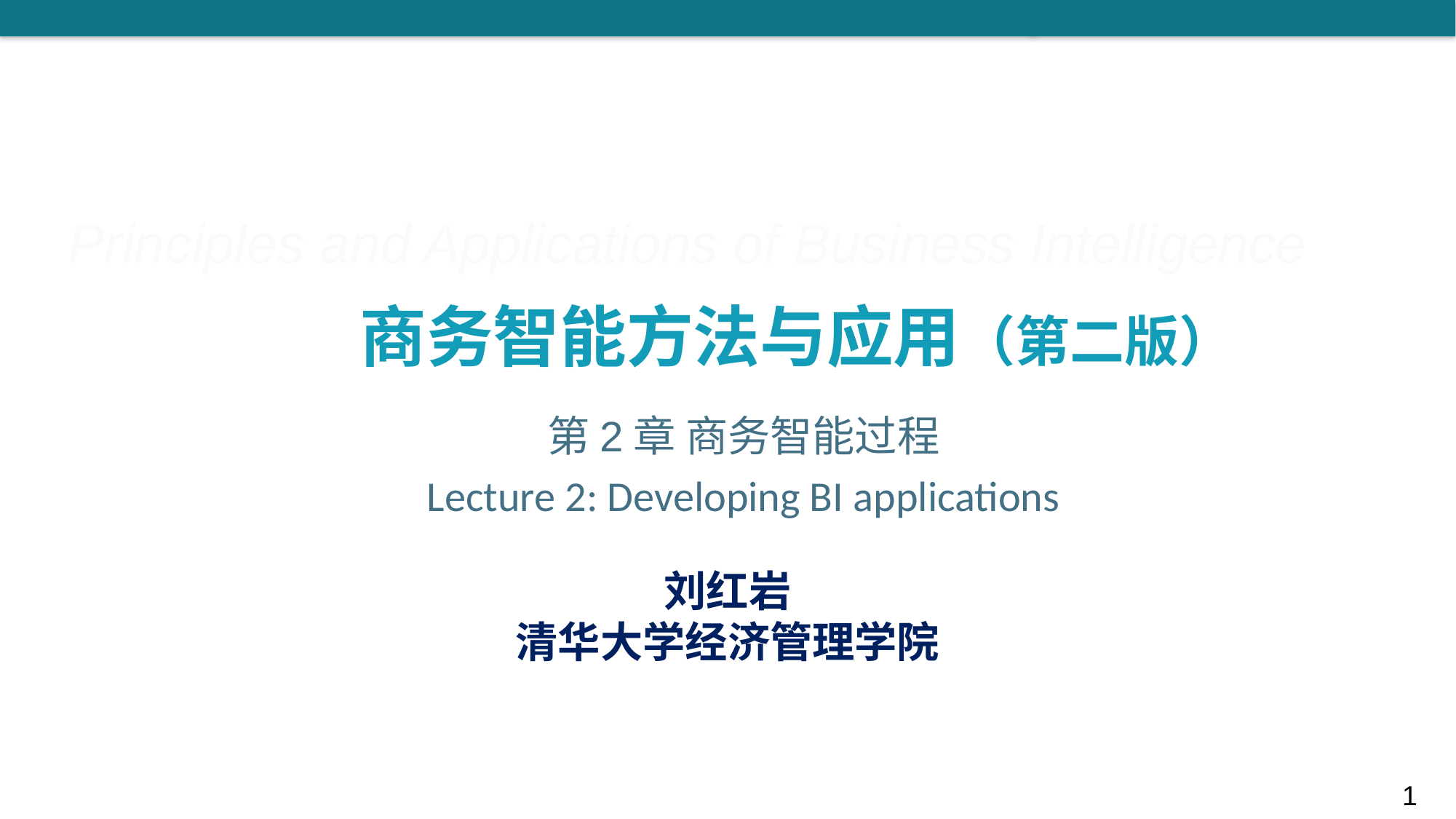

第2章 商务智能过程
Lecture 2: Developing BI applications